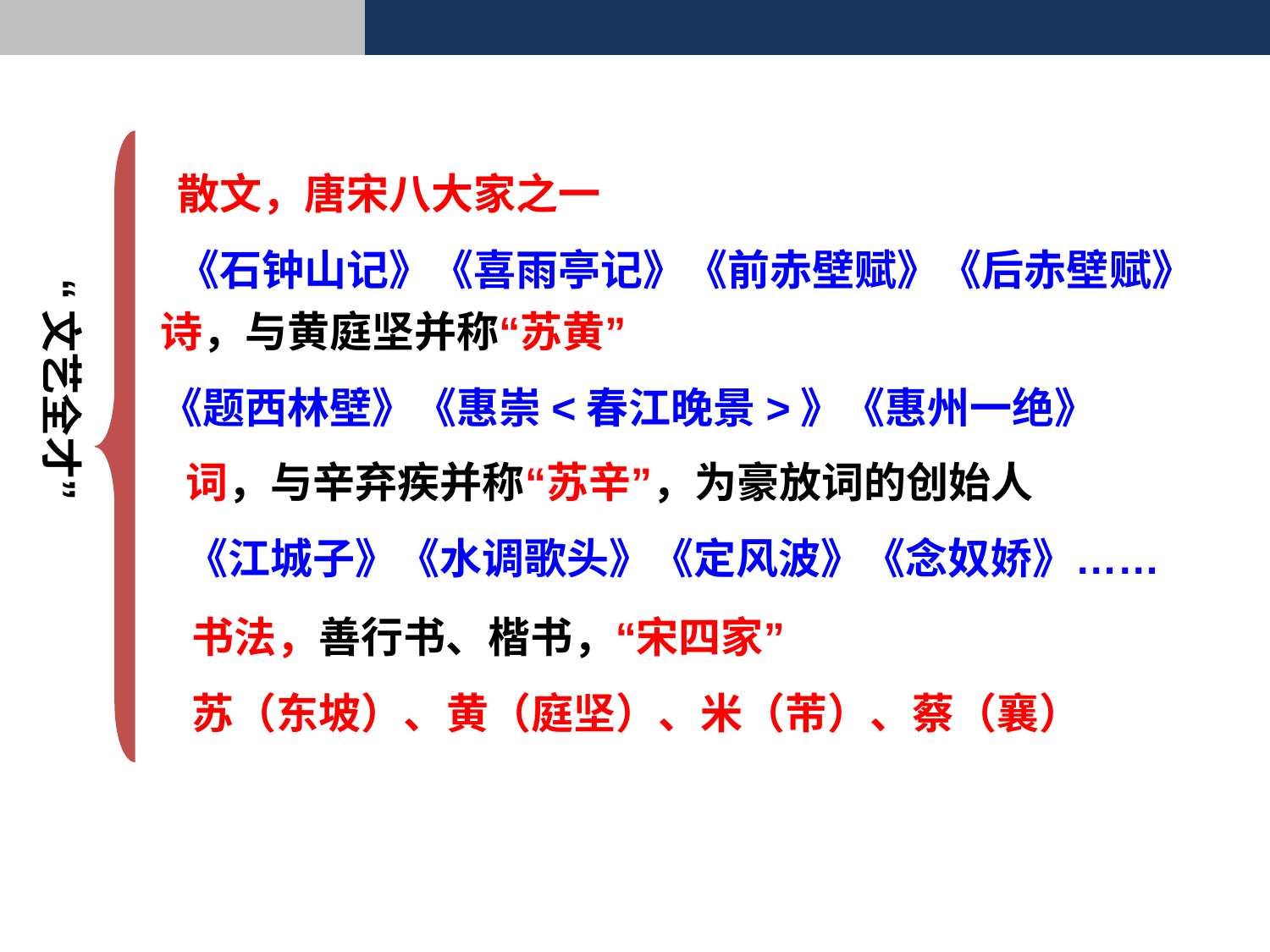

散文，唐宋八大家之一
《石钟山记》《喜雨亭记》《前赤壁赋》《后赤壁赋》
“文艺全才”
诗，与黄庭坚并称“苏黄”
《题西林壁》《惠崇<春江晚景>》《惠州一绝》
词，与辛弃疾并称“苏辛”，为豪放词的创始人
《江城子》《水调歌头》《定风波》《念奴娇》……
书法，善行书、楷书，“宋四家”
苏（东坡）、黄（庭坚）、米（芾）、蔡（襄）